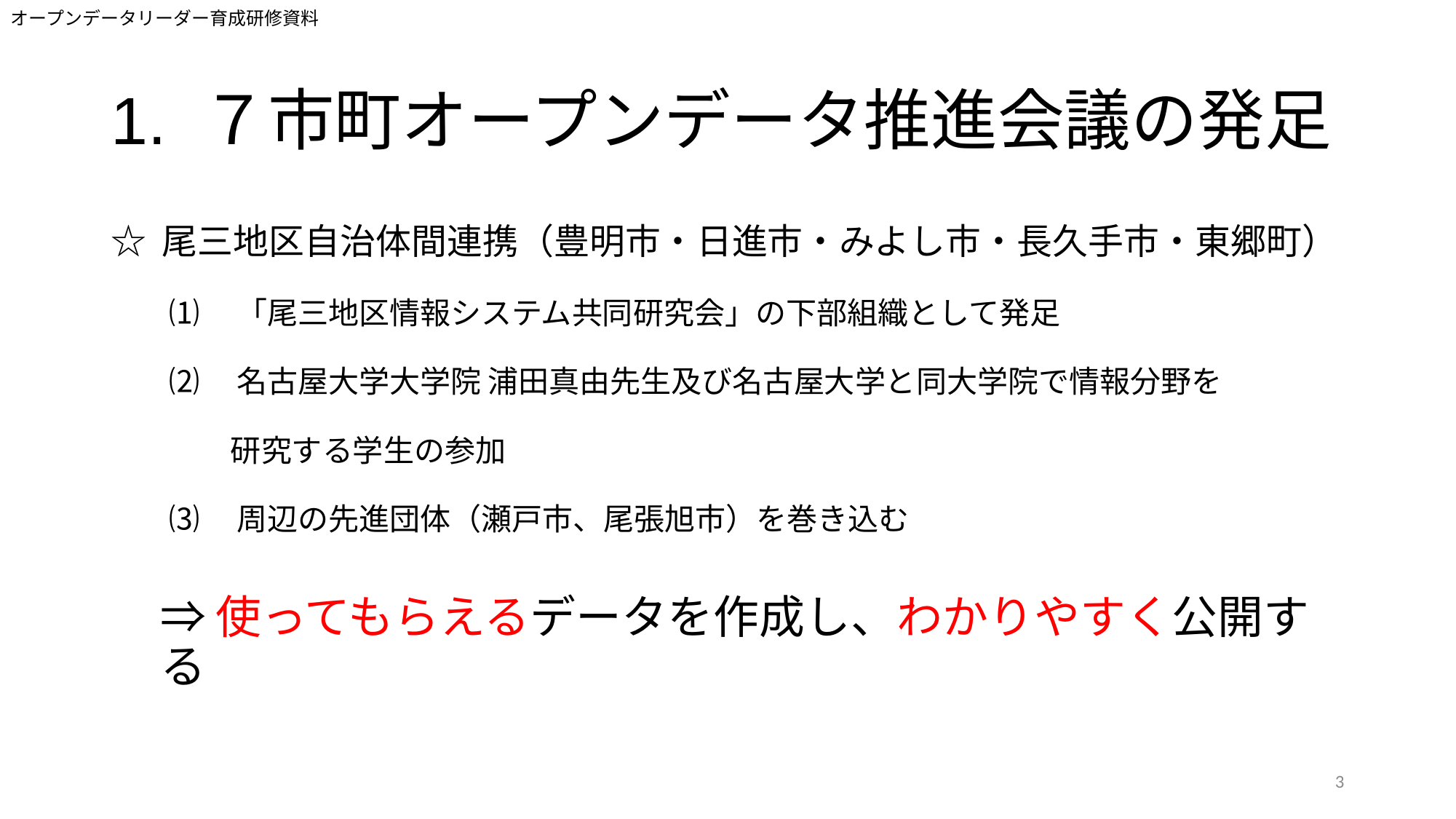

オープンデータリーダー育成研修資料
# 1. ７市町オープンデータ推進会議の発足
☆ 尾三地区自治体間連携（豊明市・日進市・みよし市・長久手市・東郷町）
⑴　「尾三地区情報システム共同研究会」の下部組織として発足
⑵　名古屋大学大学院 浦田真由先生及び名古屋大学と同大学院で情報分野を
　　研究する学生の参加
⑶　周辺の先進団体（瀬戸市、尾張旭市）を巻き込む

⇒使ってもらえるデータを作成し、わかりやすく公開する

3